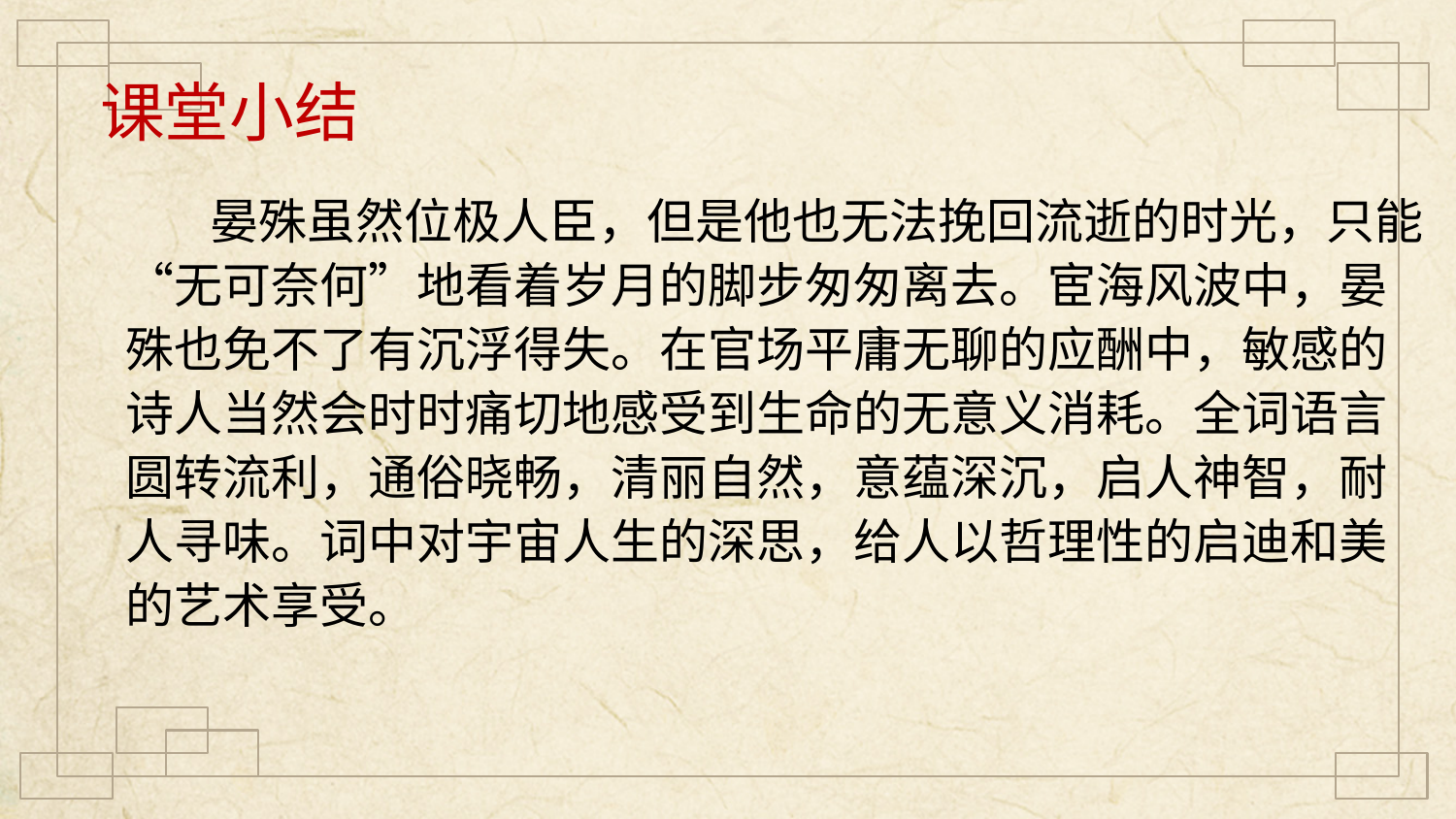

课堂小结
   晏殊虽然位极人臣，但是他也无法挽回流逝的时光，只能“无可奈何”地看着岁月的脚步匆匆离去。宦海风波中，晏殊也免不了有沉浮得失。在官场平庸无聊的应酬中，敏感的诗人当然会时时痛切地感受到生命的无意义消耗。全词语言圆转流利，通俗晓畅，清丽自然，意蕴深沉，启人神智，耐人寻味。词中对宇宙人生的深思，给人以哲理性的启迪和美的艺术享受。